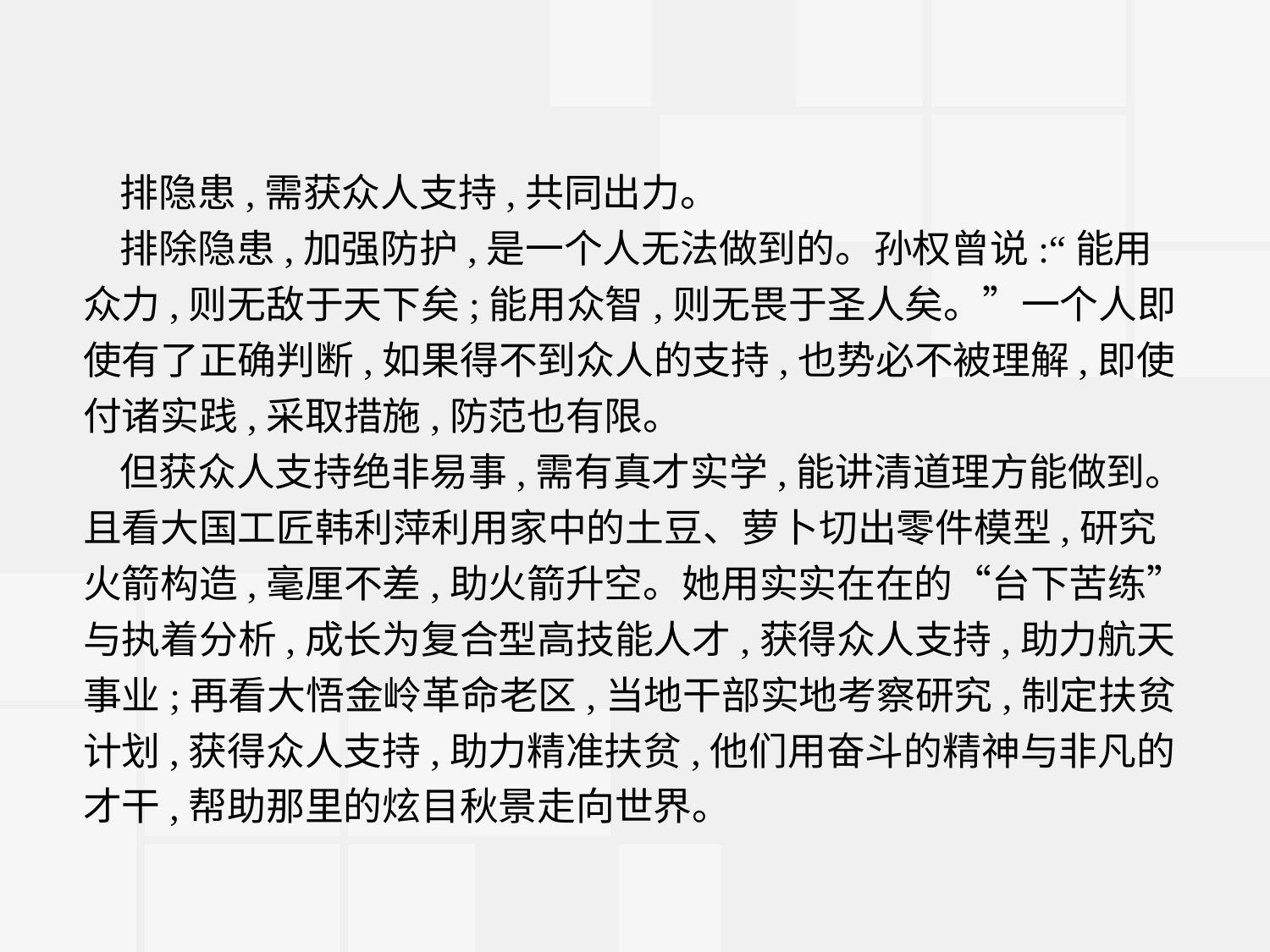

排隐患,需获众人支持,共同出力。
排除隐患,加强防护,是一个人无法做到的。孙权曾说:“能用众力,则无敌于天下矣;能用众智,则无畏于圣人矣。”一个人即使有了正确判断,如果得不到众人的支持,也势必不被理解,即使付诸实践,采取措施,防范也有限。
但获众人支持绝非易事,需有真才实学,能讲清道理方能做到。且看大国工匠韩利萍利用家中的土豆、萝卜切出零件模型,研究火箭构造,毫厘不差,助火箭升空。她用实实在在的“台下苦练”与执着分析,成长为复合型高技能人才,获得众人支持,助力航天事业;再看大悟金岭革命老区,当地干部实地考察研究,制定扶贫计划,获得众人支持,助力精准扶贫,他们用奋斗的精神与非凡的才干,帮助那里的炫目秋景走向世界。